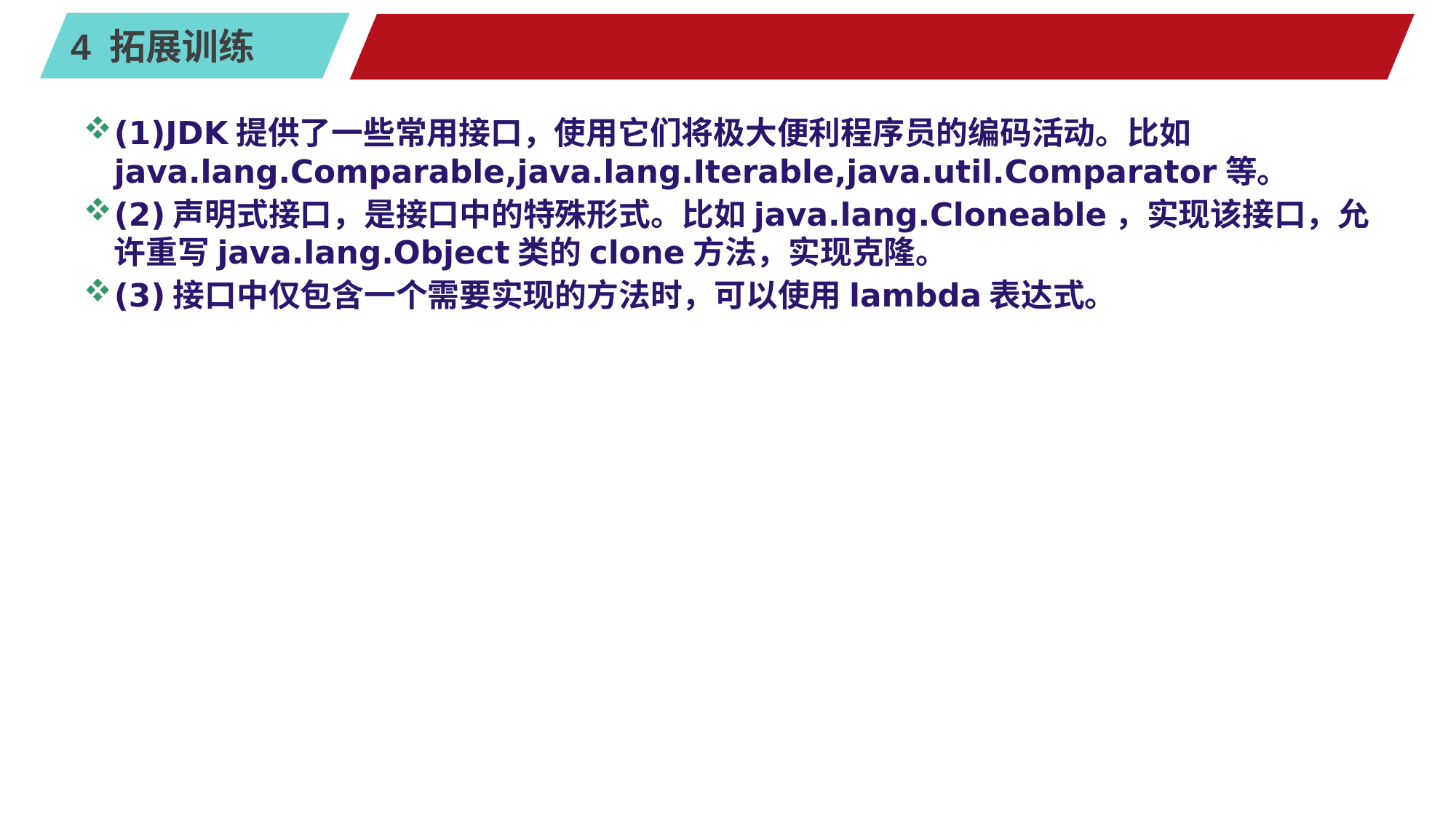

#
(1)JDK提供了一些常用接口，使用它们将极大便利程序员的编码活动。比如java.lang.Comparable,java.lang.Iterable,java.util.Comparator等。
(2)声明式接口，是接口中的特殊形式。比如java.lang.Cloneable，实现该接口，允许重写java.lang.Object类的clone方法，实现克隆。
(3)接口中仅包含一个需要实现的方法时，可以使用lambda表达式。